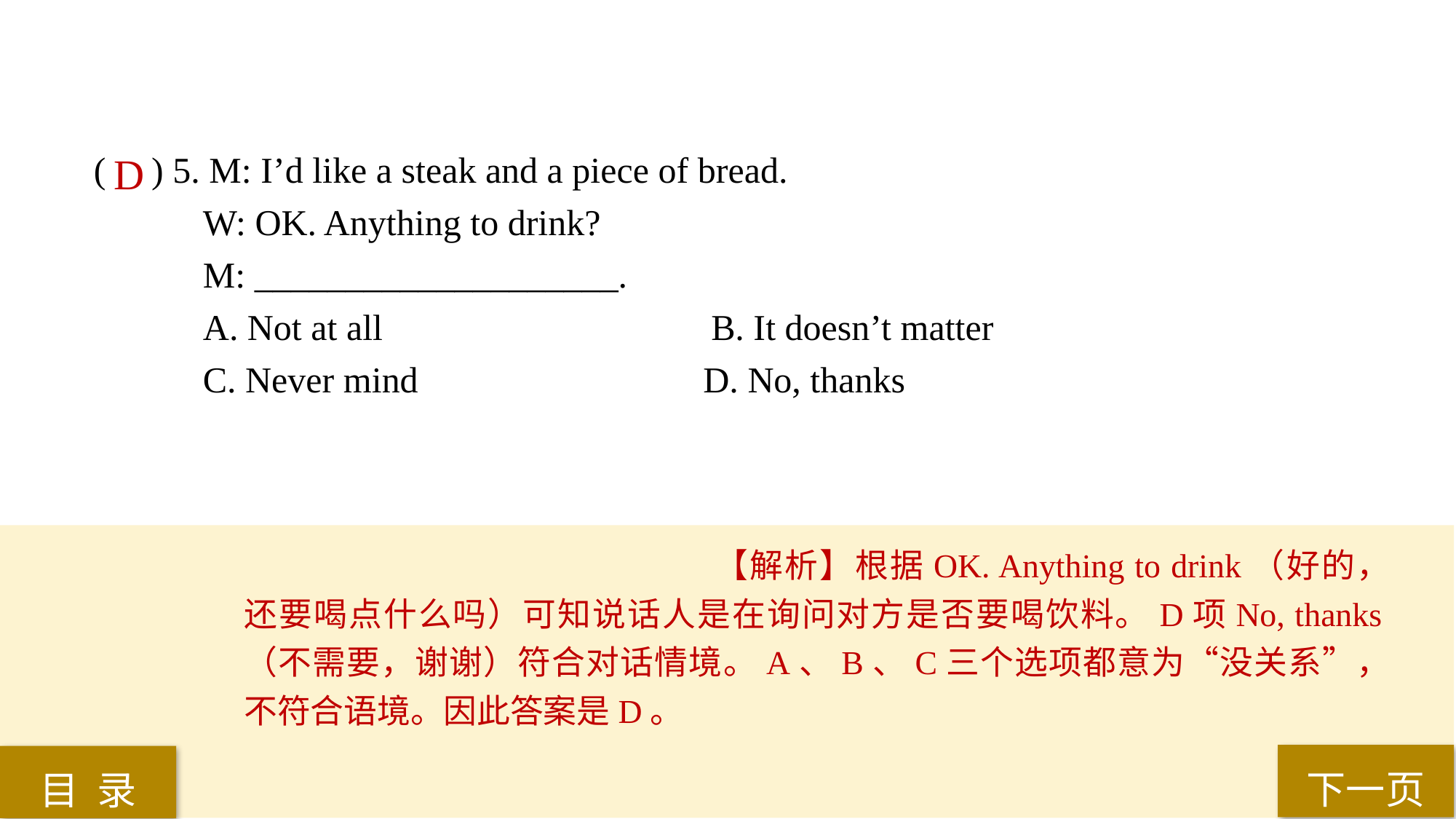

(     ) 5. M: I’d like a steak and a piece of bread.
W: OK. Anything to drink?
M: ____________________.
A. Not at all　			 B. It doesn’t matter
C. Never mind			 D. No, thanks
D
【解析】根据OK. Anything to drink（好的，还要喝点什么吗）可知说话人是在询问对方是否要喝饮料。D项No, thanks（不需要，谢谢）符合对话情境。A、B、C三个选项都意为“没关系”，不符合语境。因此答案是D。